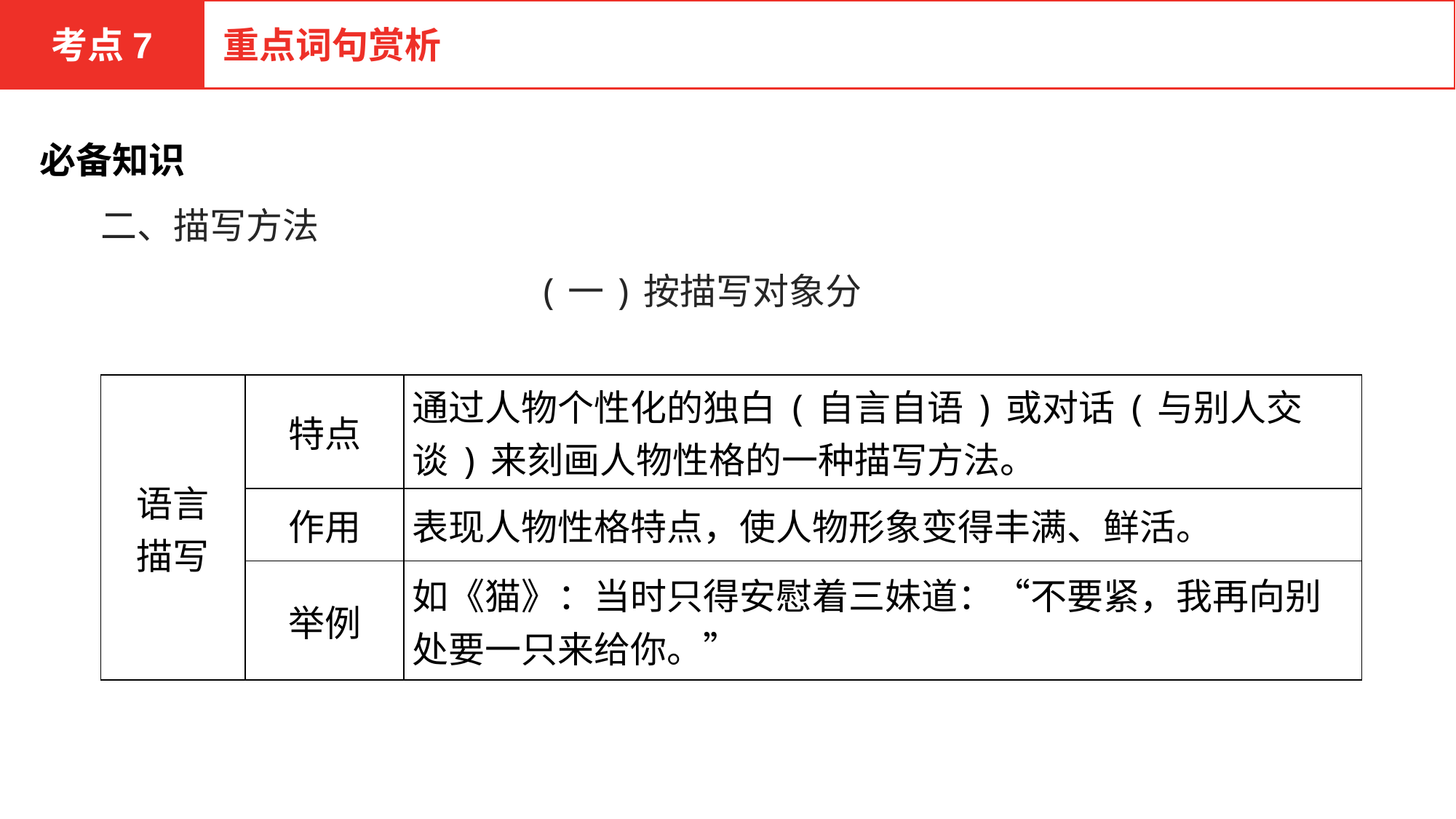

考点7
重点词句赏析
必备知识
二、描写方法
(一)按描写对象分

| 语言 描写 | 特点 | 通过人物个性化的独白(自言自语)或对话(与别人交谈)来刻画人物性格的一种描写方法。 |
| --- | --- | --- |
|  | 作用 | 表现人物性格特点，使人物形象变得丰满、鲜活。 |
|  | 举例 | 如《猫》：当时只得安慰着三妹道：“不要紧，我再向别处要一只来给你。” |